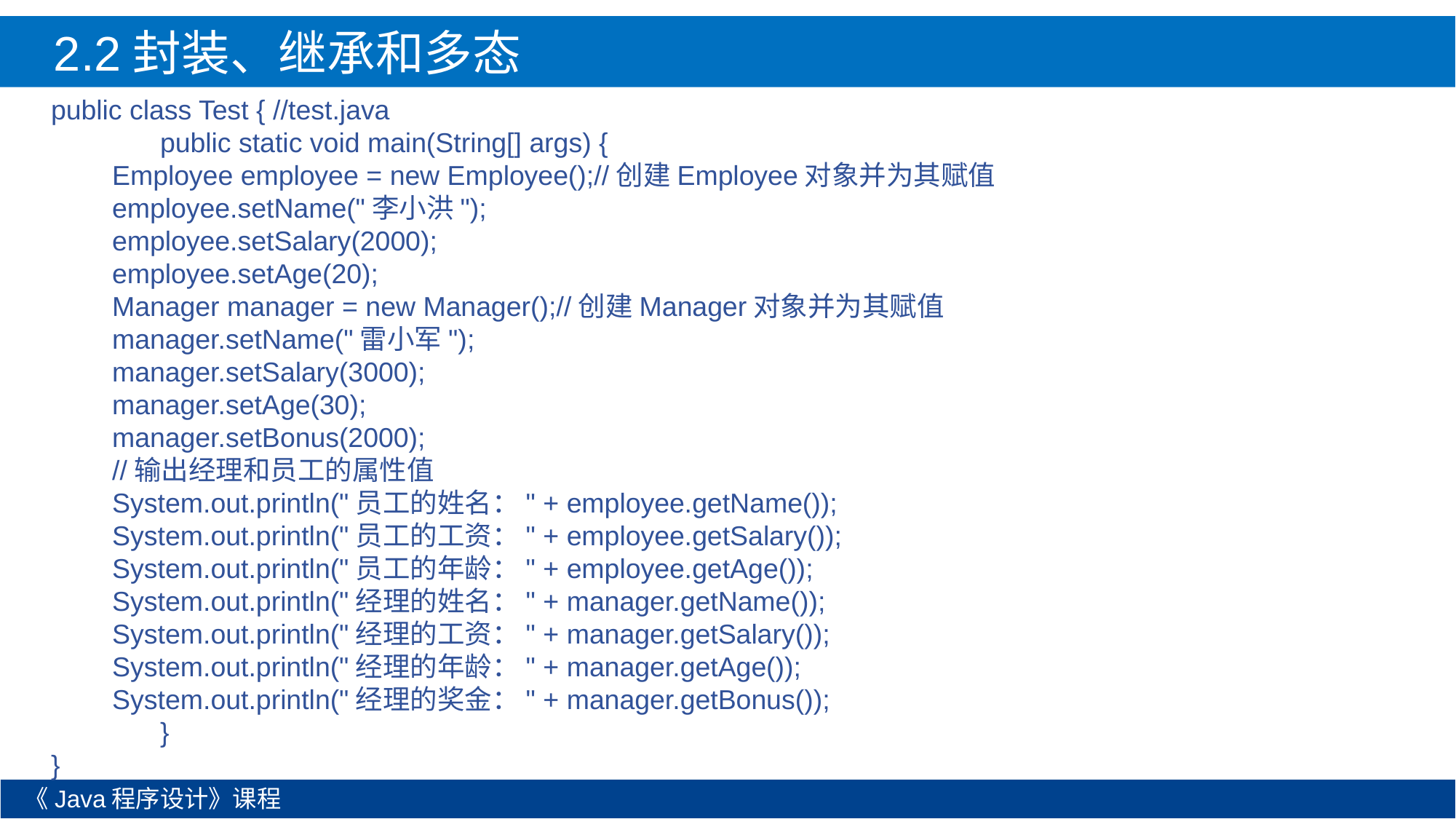

2.2封装、继承和多态
public class Test { //test.java
	public static void main(String[] args) {
        Employee employee = new Employee();//创建Employee对象并为其赋值
        employee.setName("李小洪");
        employee.setSalary(2000);
        employee.setAge(20);
        Manager manager = new Manager();//创建Manager对象并为其赋值
        manager.setName("雷小军");
        manager.setSalary(3000);
        manager.setAge(30);
        manager.setBonus(2000);
        //输出经理和员工的属性值
        System.out.println("员工的姓名：" + employee.getName());
        System.out.println("员工的工资：" + employee.getSalary());
        System.out.println("员工的年龄：" + employee.getAge());
        System.out.println("经理的姓名：" + manager.getName());
        System.out.println("经理的工资：" + manager.getSalary());
        System.out.println("经理的年龄：" + manager.getAge());
        System.out.println("经理的奖金：" + manager.getBonus());
	}
}
《Java程序设计》课程